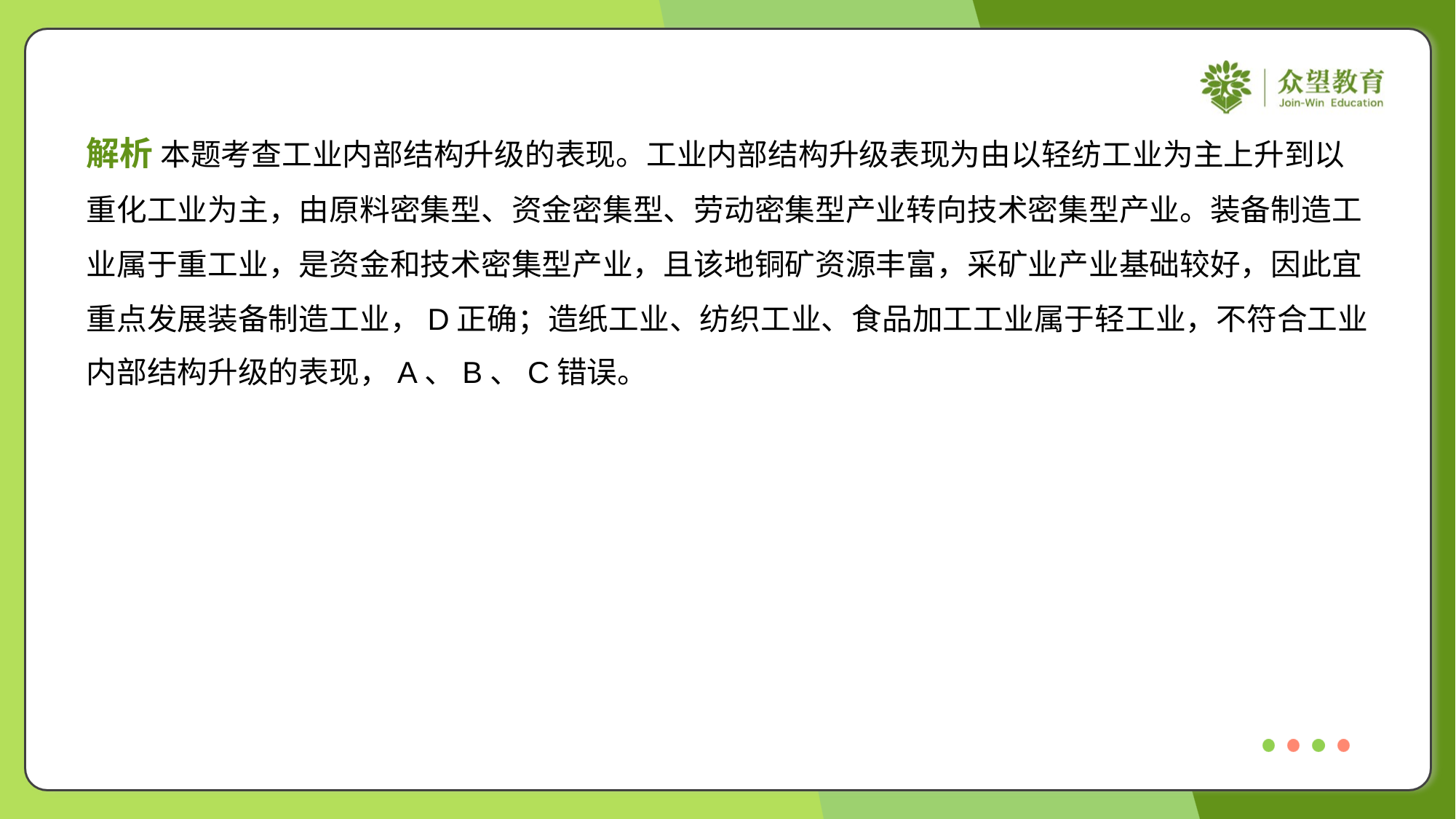

解析 本题考查工业内部结构升级的表现。工业内部结构升级表现为由以轻纺工业为主上升到以
重化工业为主，由原料密集型、资金密集型、劳动密集型产业转向技术密集型产业。装备制造工
业属于重工业，是资金和技术密集型产业，且该地铜矿资源丰富，采矿业产业基础较好，因此宜
重点发展装备制造工业，D正确；造纸工业、纺织工业、食品加工工业属于轻工业，不符合工业
内部结构升级的表现，A、B、C错误。